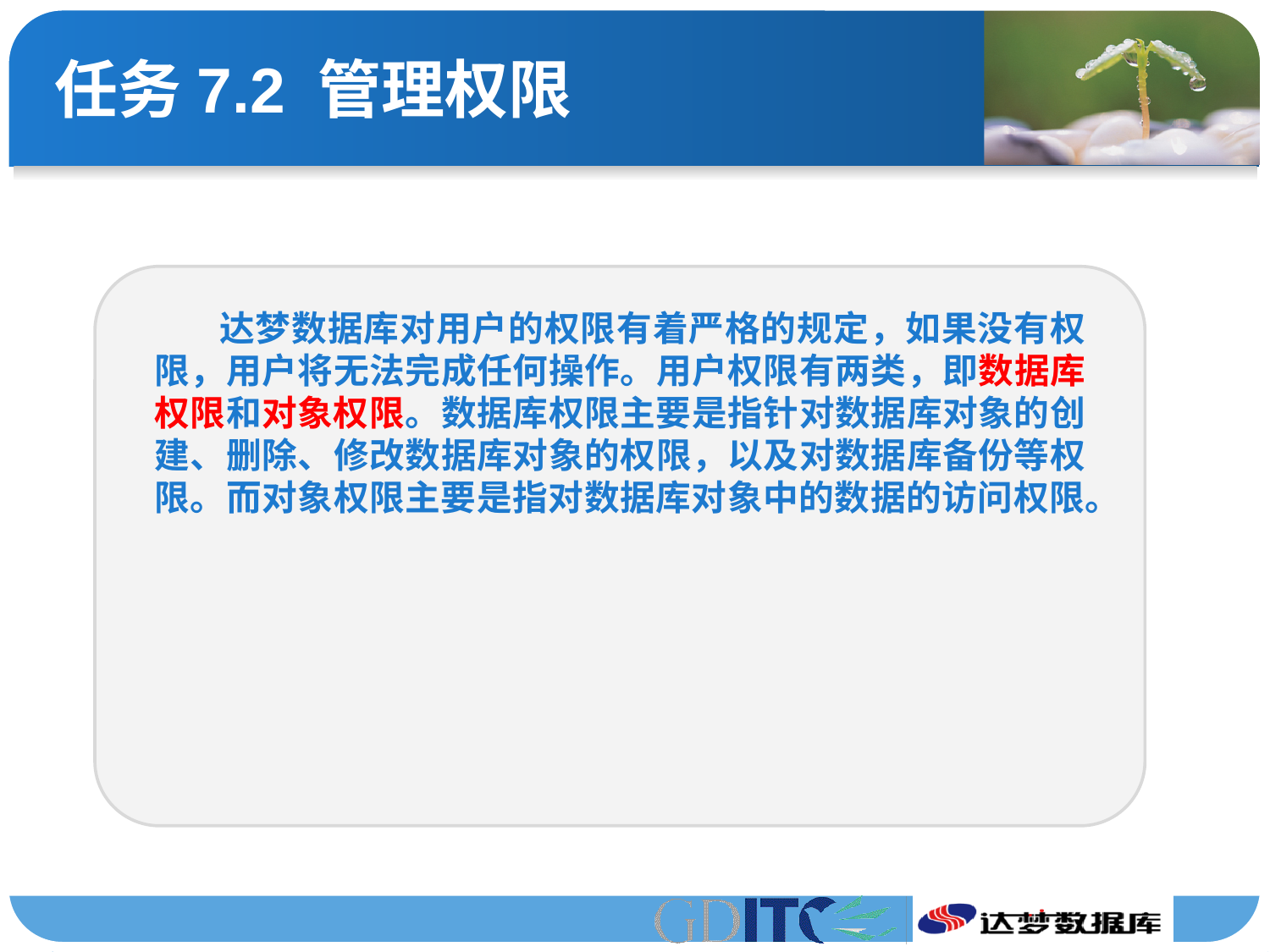

# 任务7.2 管理权限

达梦数据库对用户的权限有着严格的规定，如果没有权限，用户将无法完成任何操作。用户权限有两类，即数据库权限和对象权限。数据库权限主要是指针对数据库对象的创建、删除、修改数据库对象的权限，以及对数据库备份等权限。而对象权限主要是指对数据库对象中的数据的访问权限。